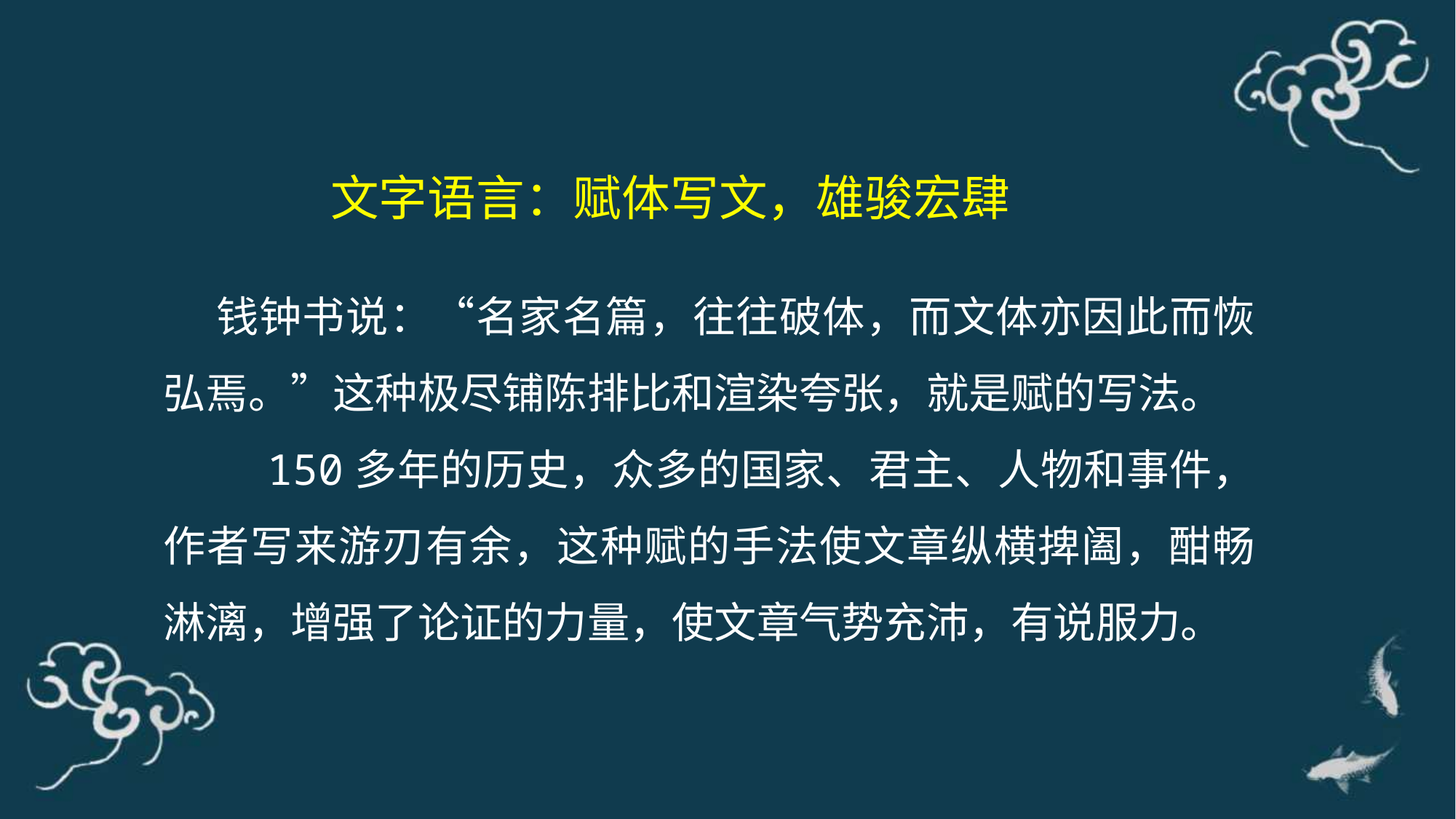

文字语言：赋体写文，雄骏宏肆
    钱钟书说：“名家名篇，往往破体，而文体亦因此而恢弘焉。”这种极尽铺陈排比和渲染夸张，就是赋的写法。
    150多年的历史，众多的国家、君主、人物和事件，作者写来游刃有余，这种赋的手法使文章纵横捭阖，酣畅淋漓，增强了论证的力量，使文章气势充沛，有说服力。